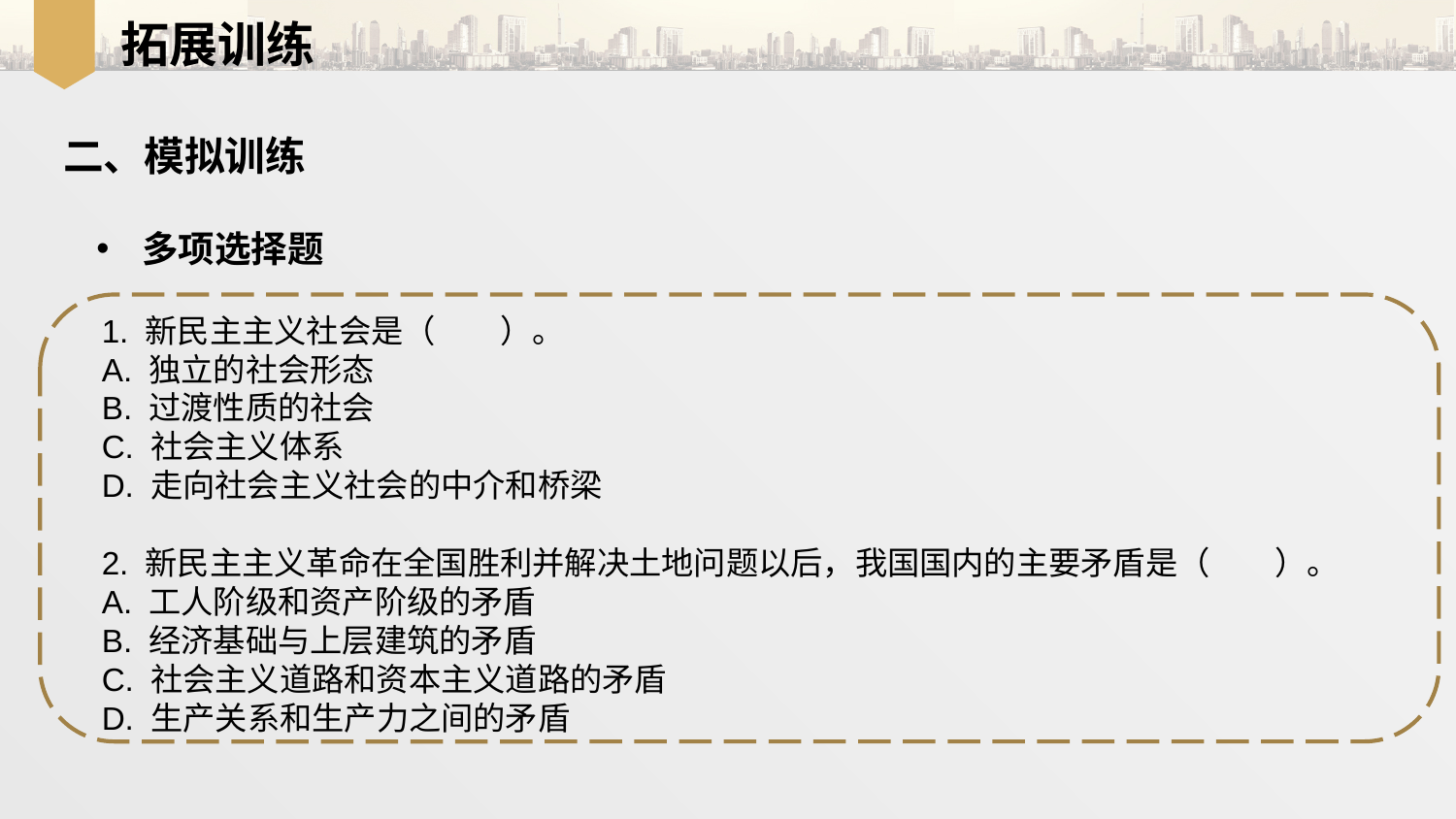

拓展训练
二、模拟训练
多项选择题

1. 新民主主义社会是（　　）。
A. 独立的社会形态
B. 过渡性质的社会
C. 社会主义体系
D. 走向社会主义社会的中介和桥梁

2. 新民主主义革命在全国胜利并解决土地问题以后，我国国内的主要矛盾是（　　）。
A. 工人阶级和资产阶级的矛盾
B. 经济基础与上层建筑的矛盾
C. 社会主义道路和资本主义道路的矛盾
D. 生产关系和生产力之间的矛盾